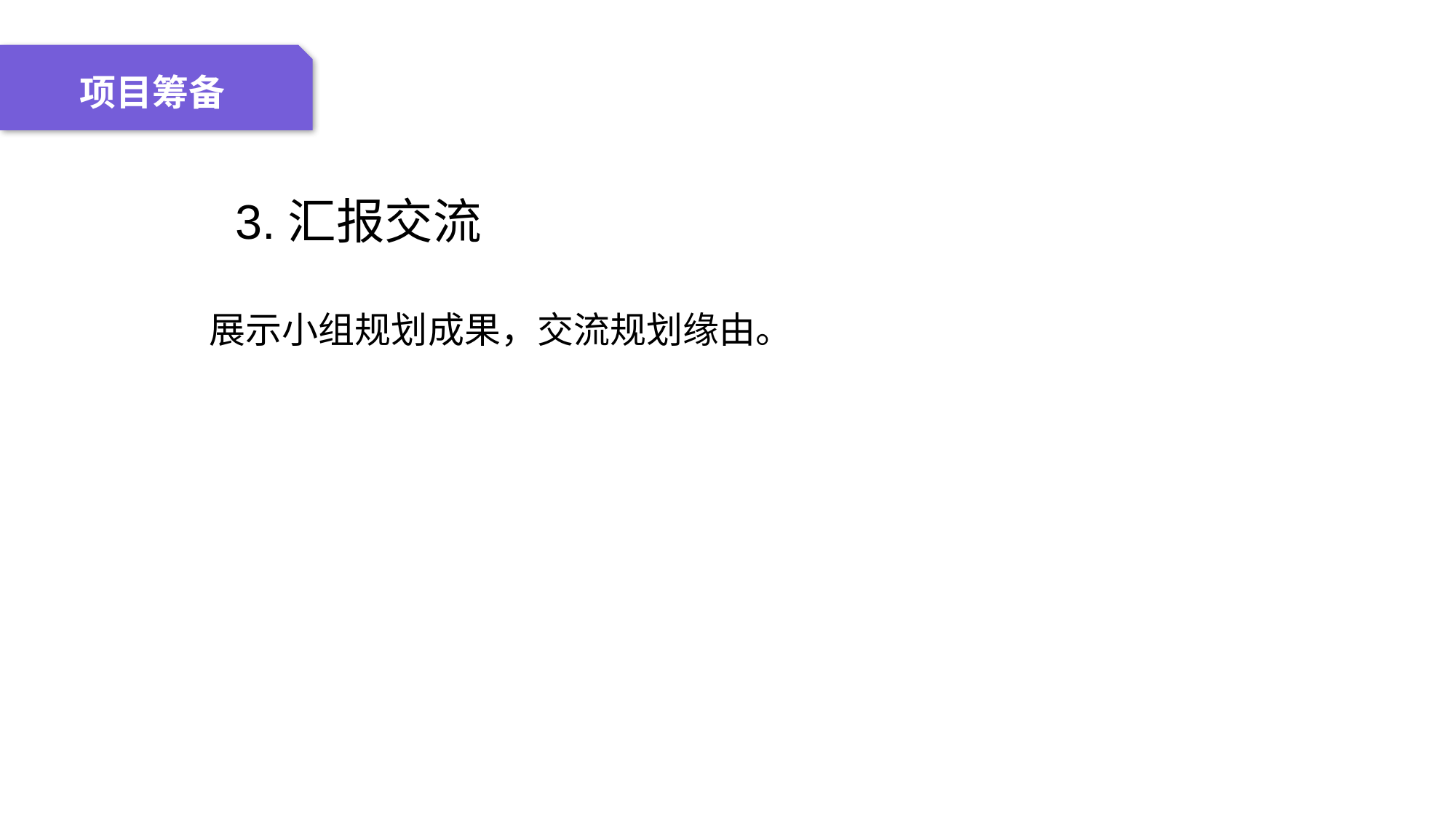

04 名词解释
01 准备过程
02 整体结构
03 重点说明
项目筹备
      3.汇报交流

展示小组规划成果，交流规划缘由。